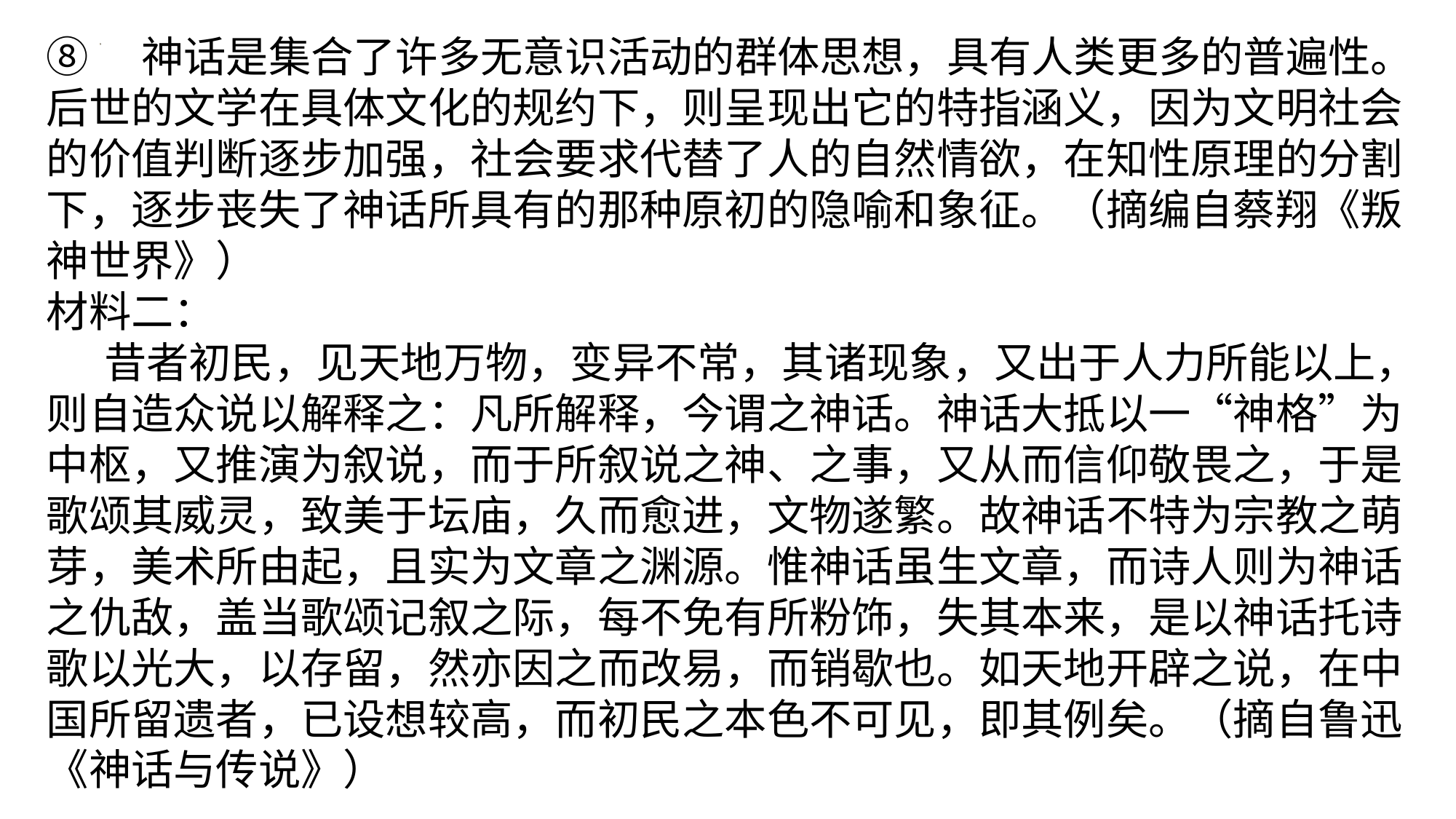

⑧　神话是集合了许多无意识活动的群体思想，具有人类更多的普遍性。后世的文学在具体文化的规约下，则呈现出它的特指涵义，因为文明社会的价值判断逐步加强，社会要求代替了人的自然情欲，在知性原理的分割下，逐步丧失了神话所具有的那种原初的隐喻和象征。（摘编自蔡翔《叛神世界》）
材料二：
     昔者初民，见天地万物，变异不常，其诸现象，又出于人力所能以上，则自造众说以解释之：凡所解释，今谓之神话。神话大抵以一“神格”为中枢，又推演为叙说，而于所叙说之神、之事，又从而信仰敬畏之，于是歌颂其威灵，致美于坛庙，久而愈进，文物遂繁。故神话不特为宗教之萌芽，美术所由起，且实为文章之渊源。惟神话虽生文章，而诗人则为神话之仇敌，盖当歌颂记叙之际，每不免有所粉饰，失其本来，是以神话托诗歌以光大，以存留，然亦因之而改易，而销歇也。如天地开辟之说，在中国所留遗者，已设想较高，而初民之本色不可见，即其例矣。（摘自鲁迅《神话与传说》）